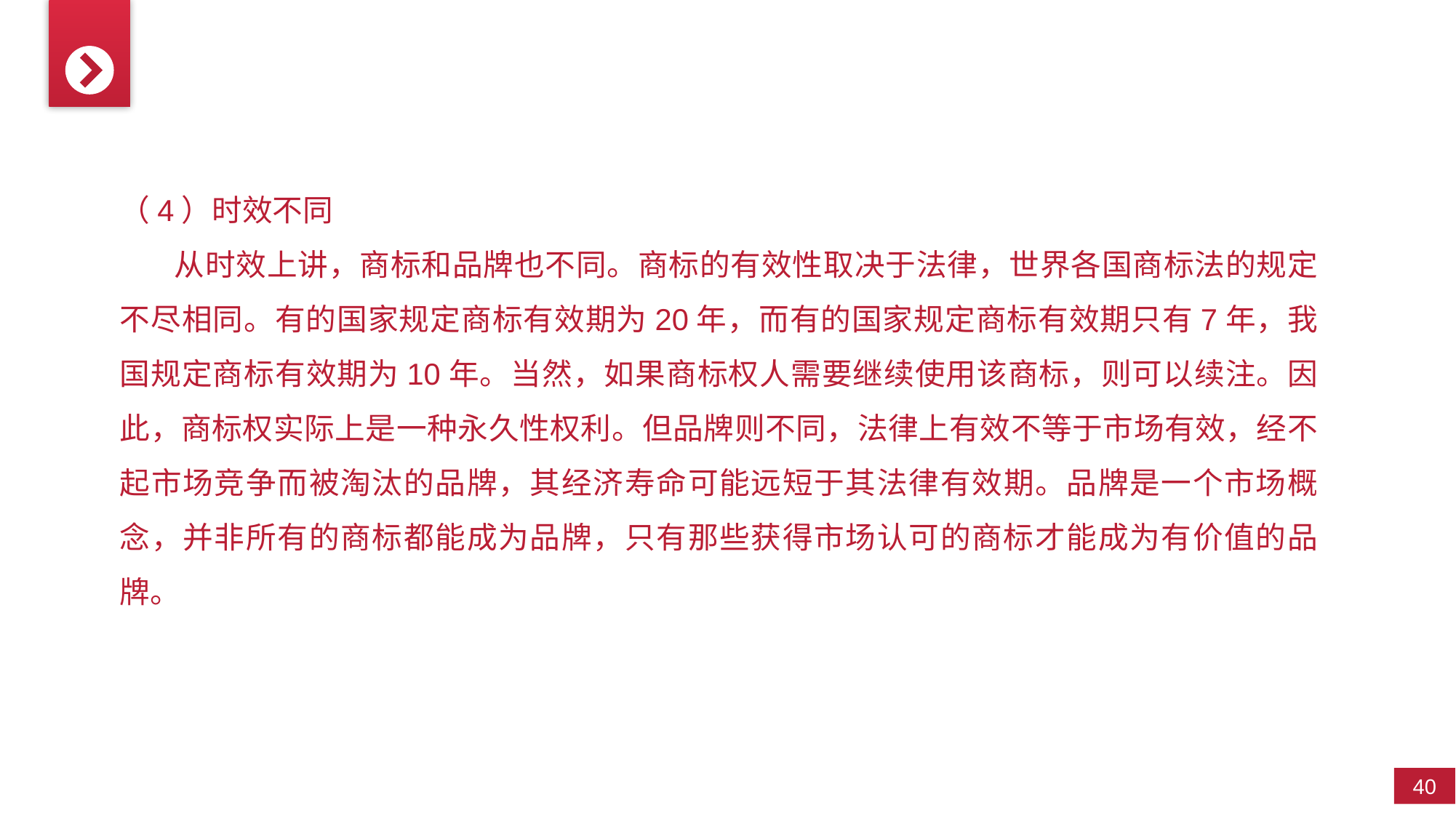

（4）时效不同从时效上讲，商标和品牌也不同。商标的有效性取决于法律，世界各国商标法的规定不尽相同。有的国家规定商标有效期为20年，而有的国家规定商标有效期只有7年，我国规定商标有效期为10年。当然，如果商标权人需要继续使用该商标，则可以续注。因此，商标权实际上是一种永久性权利。但品牌则不同，法律上有效不等于市场有效，经不起市场竞争而被淘汰的品牌，其经济寿命可能远短于其法律有效期。品牌是一个市场概念，并非所有的商标都能成为品牌，只有那些获得市场认可的商标才能成为有价值的品牌。